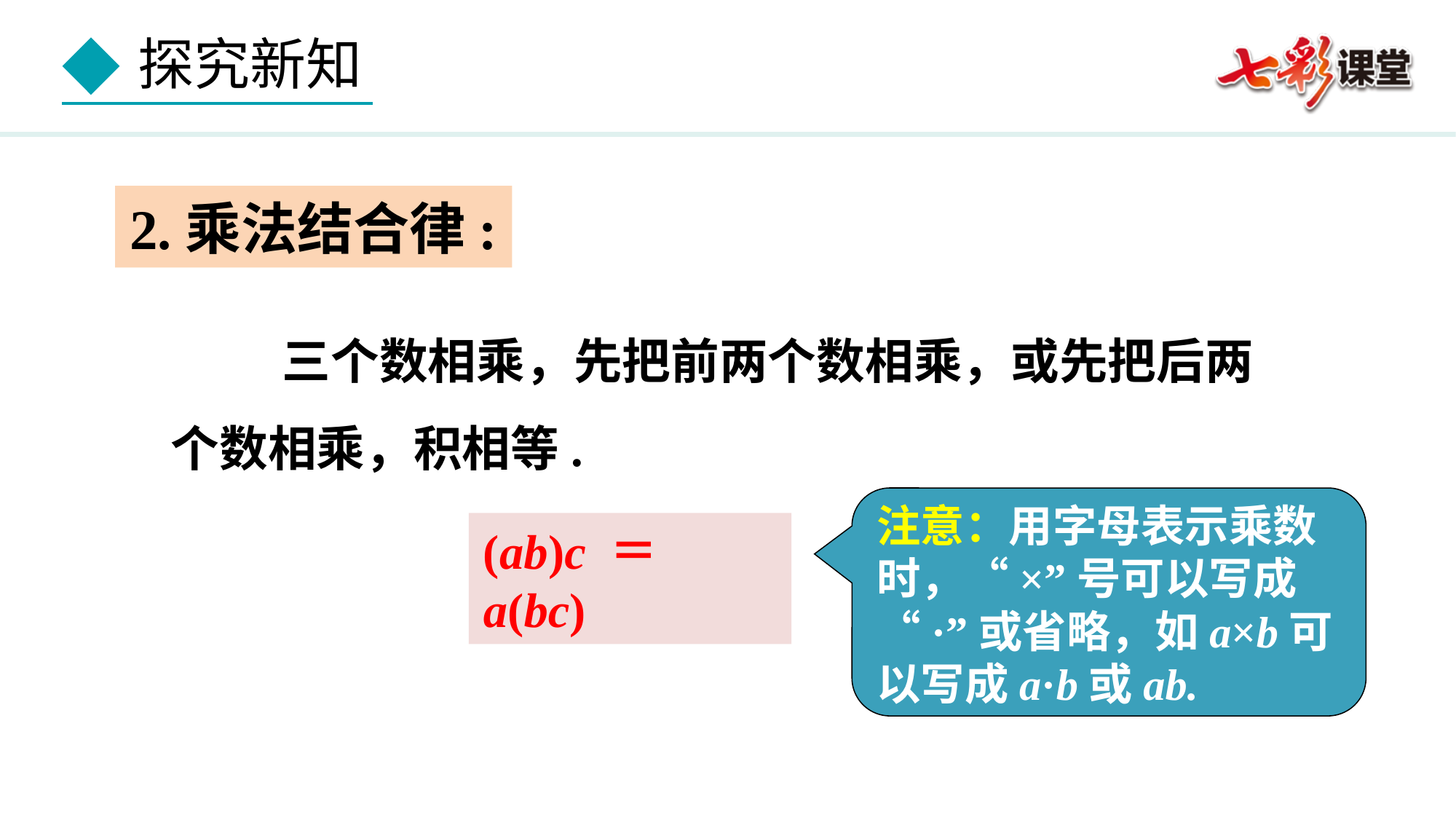

2.乘法结合律:
         三个数相乘，先把前两个数相乘，或先把后两个数相乘，积相等.

注意：用字母表示乘数时，“×”号可以写成“·”或省略，如a×b可以写成a·b或ab.
(ab)c ＝ a(bc)